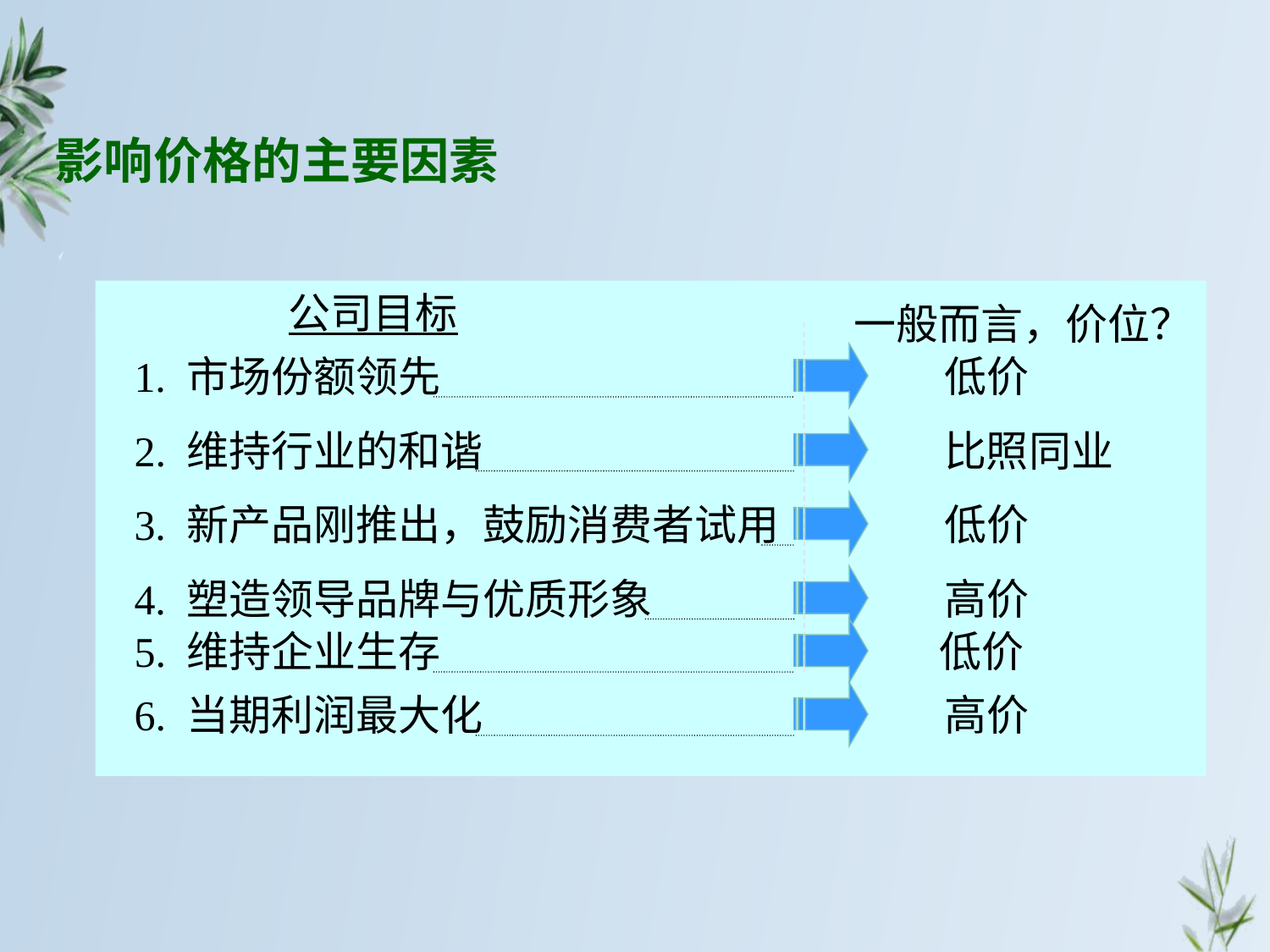

影响价格的主要因素
公司目标

一般而言，价位？

1. 市场份额领先

低价
2. 维持行业的和谐

比照同业
3. 新产品刚推出，鼓励消费者试用

低价
4. 塑造领导品牌与优质形象

高价
5. 维持企业生存

低价
6. 当期利润最大化

高价